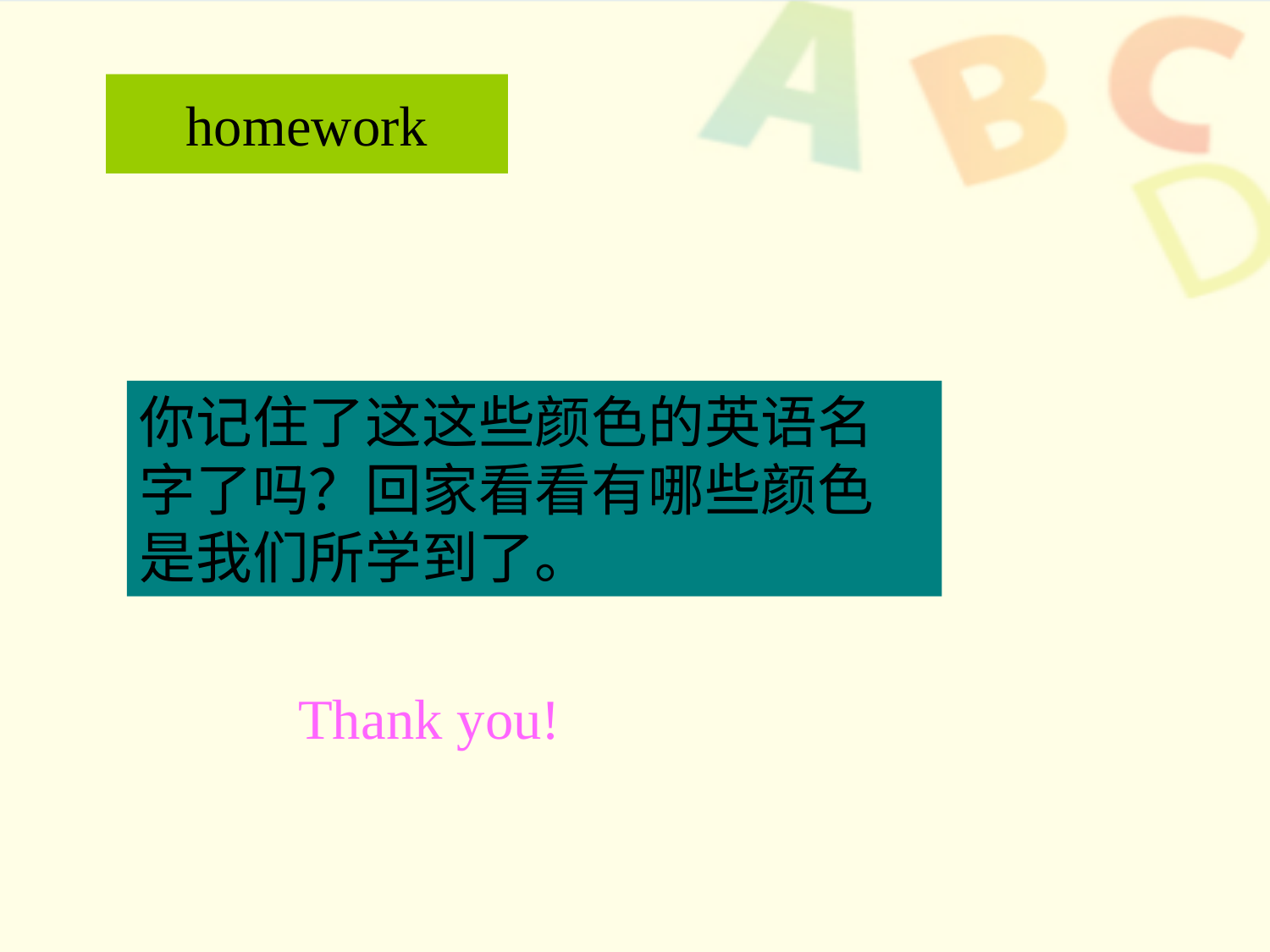

# homework
你记住了这这些颜色的英语名字了吗？回家看看有哪些颜色是我们所学到了。
Thank you!